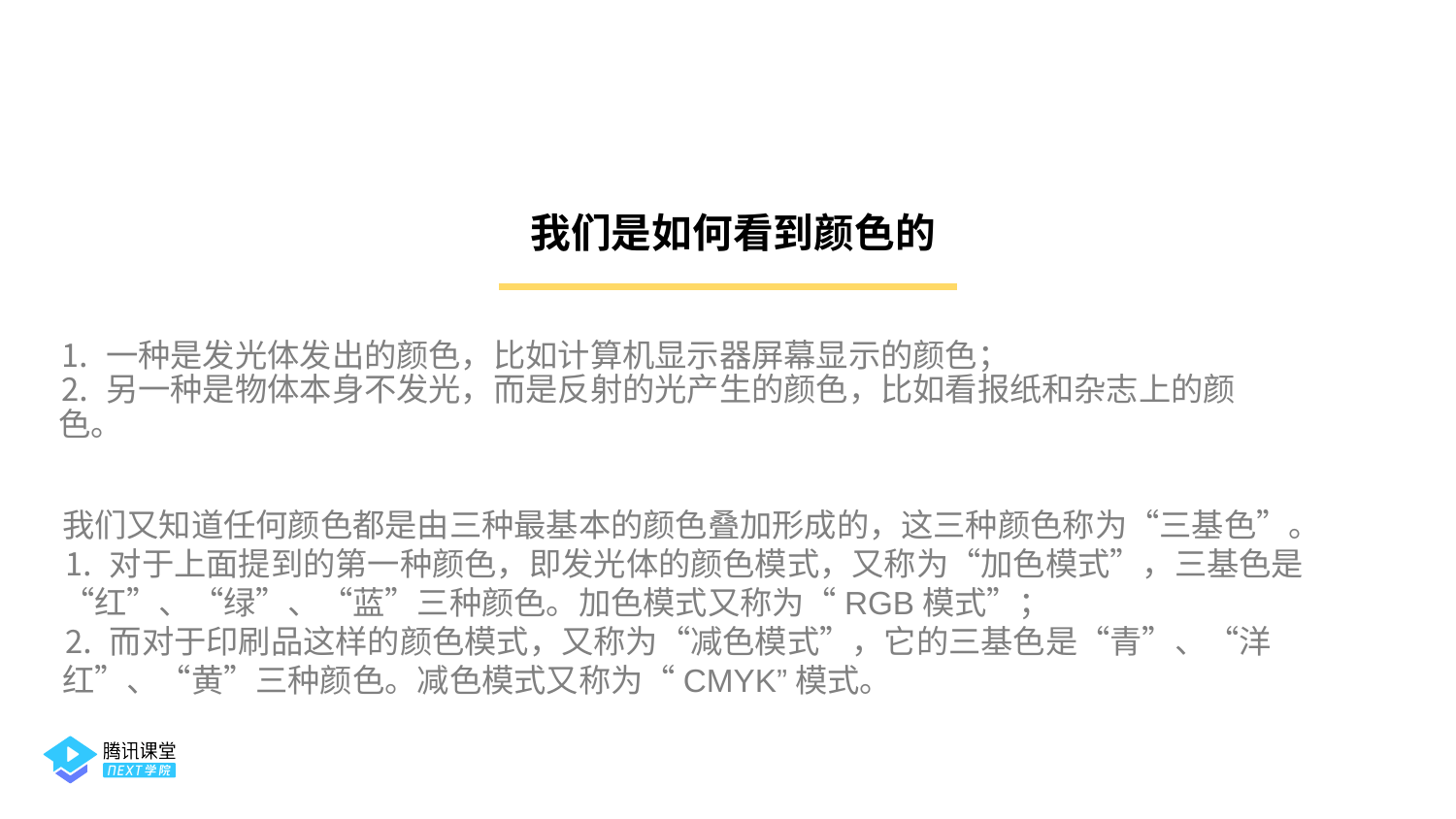

我们是如何看到颜色的
⒈ 一种是发光体发出的颜色，比如计算机显示器屏幕显示的颜色；
⒉ 另一种是物体本身不发光，而是反射的光产生的颜色，比如看报纸和杂志上的颜色。

我们又知道任何颜色都是由三种最基本的颜色叠加形成的，这三种颜色称为“三基色”。
⒈ 对于上面提到的第一种颜色，即发光体的颜色模式，又称为“加色模式”，三基色是“红”、“绿”、“蓝”三种颜色。加色模式又称为“RGB模式”；
⒉ 而对于印刷品这样的颜色模式，又称为“减色模式”，它的三基色是“青”、“洋红”、“黄”三种颜色。减色模式又称为“CMYK”模式。